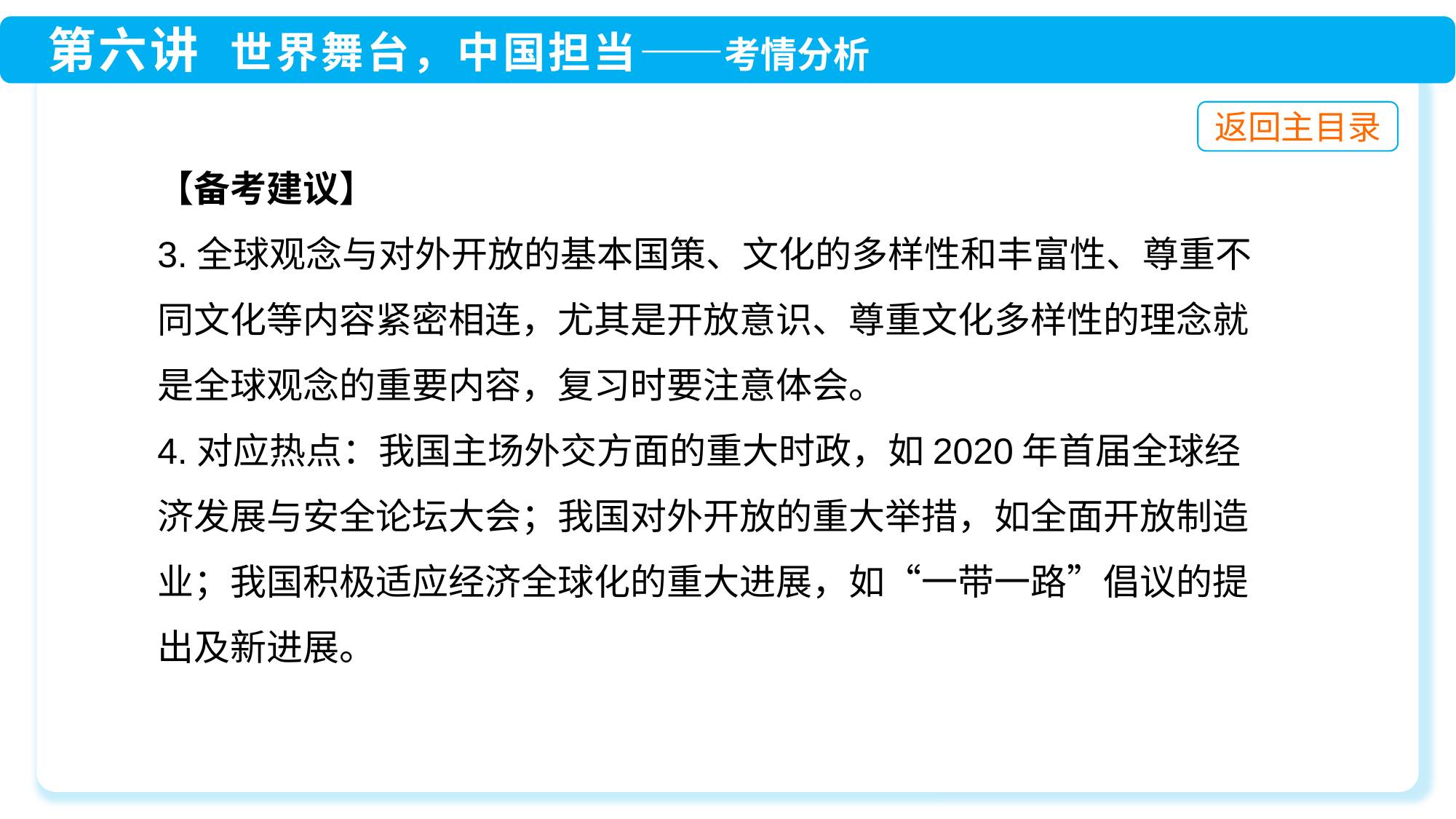

【备考建议】
3.全球观念与对外开放的基本国策、文化的多样性和丰富性、尊重不同文化等内容紧密相连，尤其是开放意识、尊重文化多样性的理念就是全球观念的重要内容，复习时要注意体会。
4.对应热点：我国主场外交方面的重大时政，如2020年首届全球经济发展与安全论坛大会；我国对外开放的重大举措，如全面开放制造业；我国积极适应经济全球化的重大进展，如“一带一路”倡议的提出及新进展。